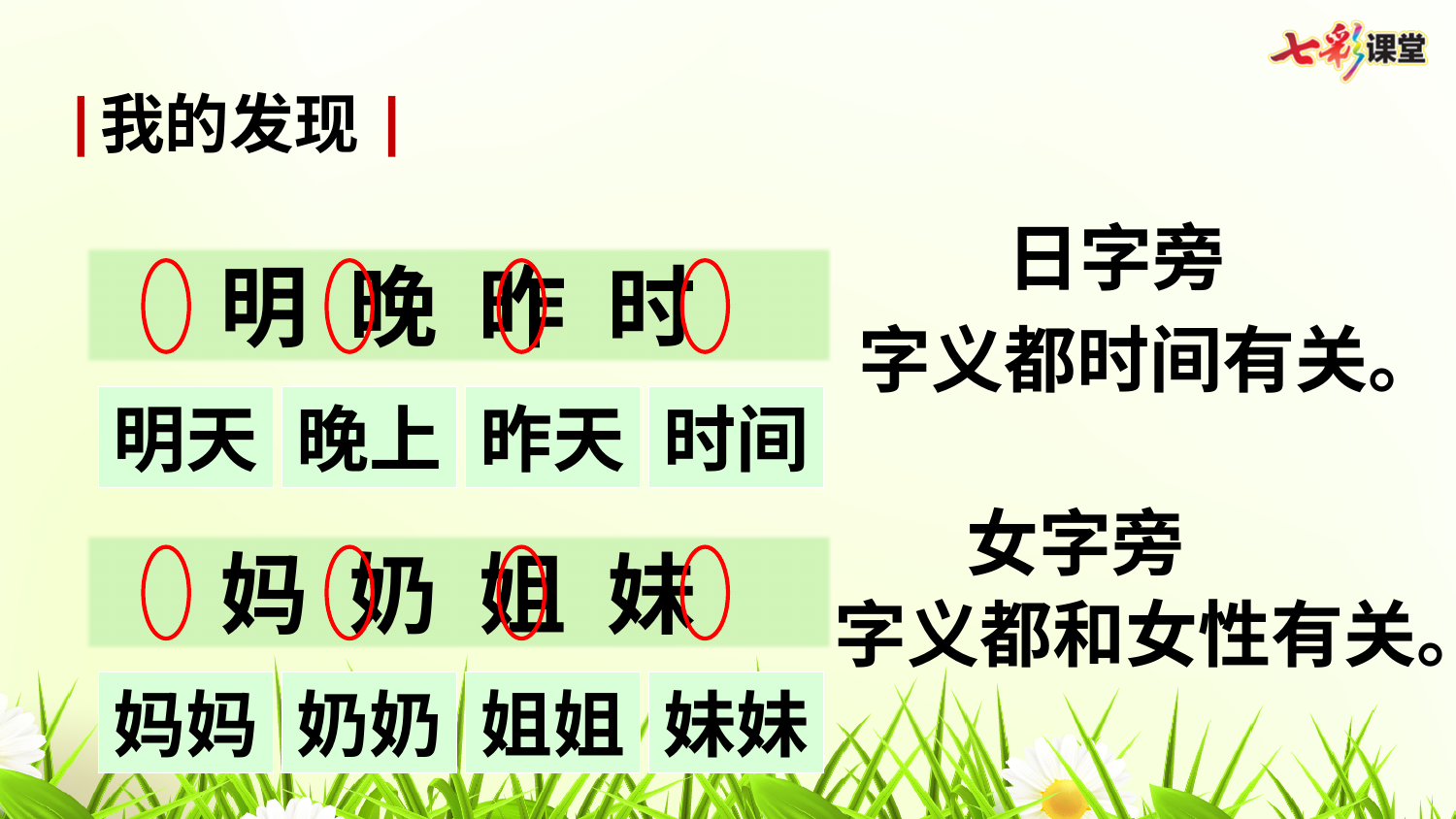

我的发现

日字旁
明  晚  昨  时

字义都时间有关。
明天
晚上
昨天
时间
女字旁
妈  奶  姐  妹

字义都和女性有关。
妈妈
奶奶
姐姐
妹妹